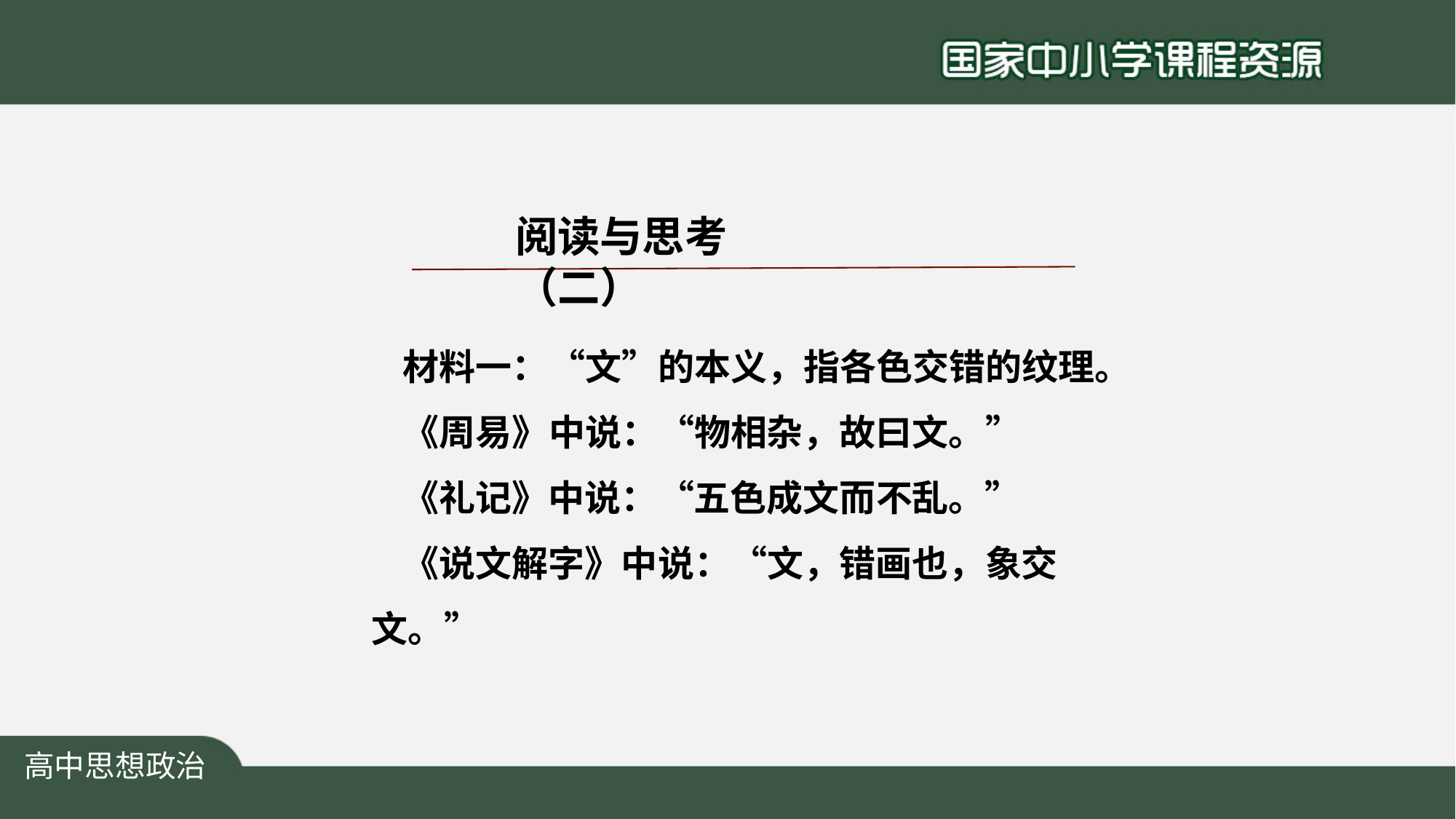

阅读与思考（二）
材料一：“文”的本义，指各色交错的纹理。
《周易》中说：“物相杂，故曰文。”
《礼记》中说：“五色成文而不乱。”
《说文解字》中说：“文，错画也，象交文。”